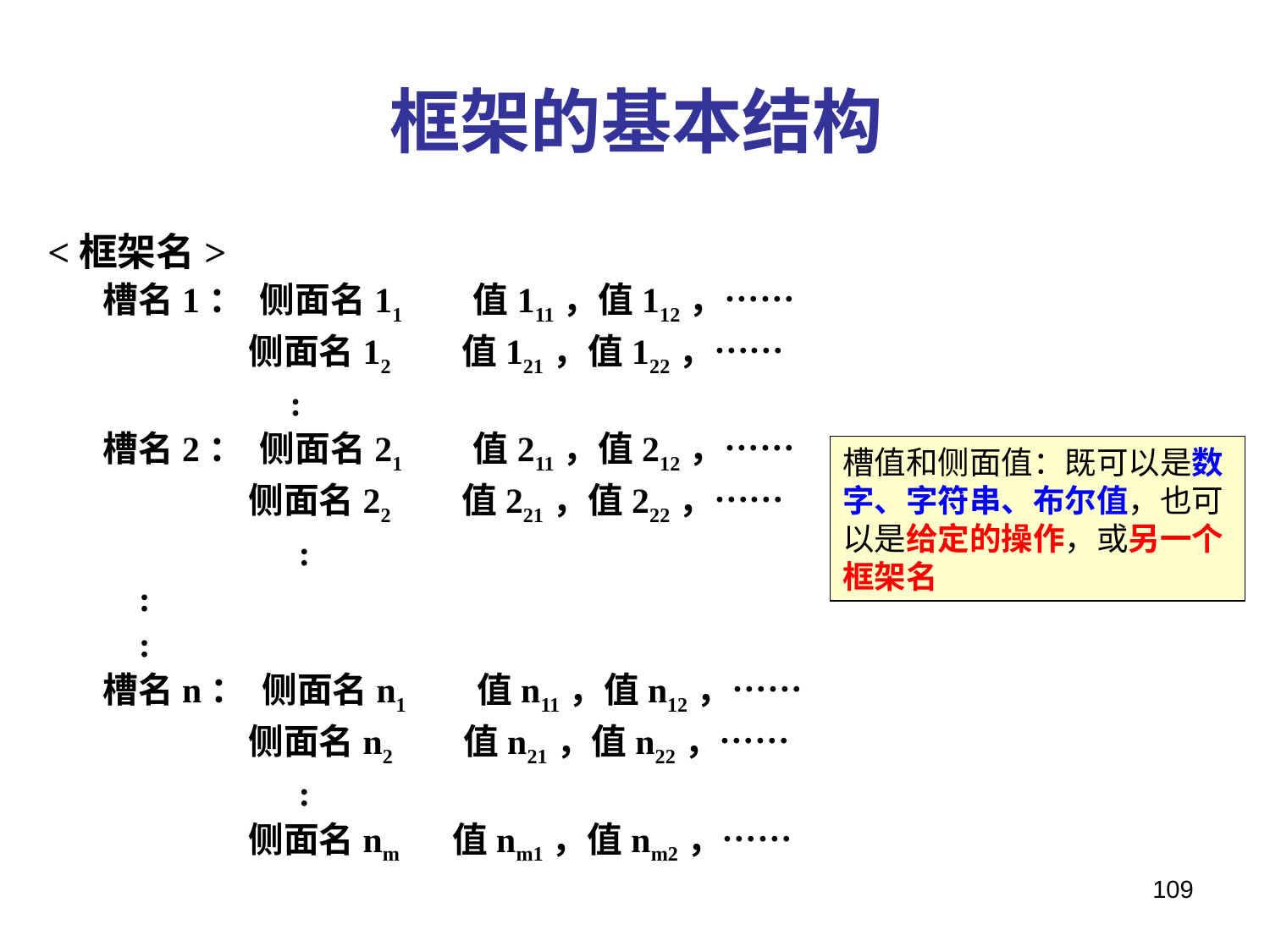

# 框架的基本结构
<框架名>
槽名1：  侧面名11       值111，值112，……
                 侧面名12       值121，值122，……
                     :
槽名2：  侧面名21       值211，值212，……
                 侧面名22       值221，值222，……
                      :
    :
    :
槽名n：  侧面名n1       值n11，值n12，……
                 侧面名n2       值n21，值n22，……
                      :
                 侧面名nm     值nm1，值nm2，……
槽值和侧面值：既可以是数字、字符串、布尔值，也可以是给定的操作，或另一个框架名
109